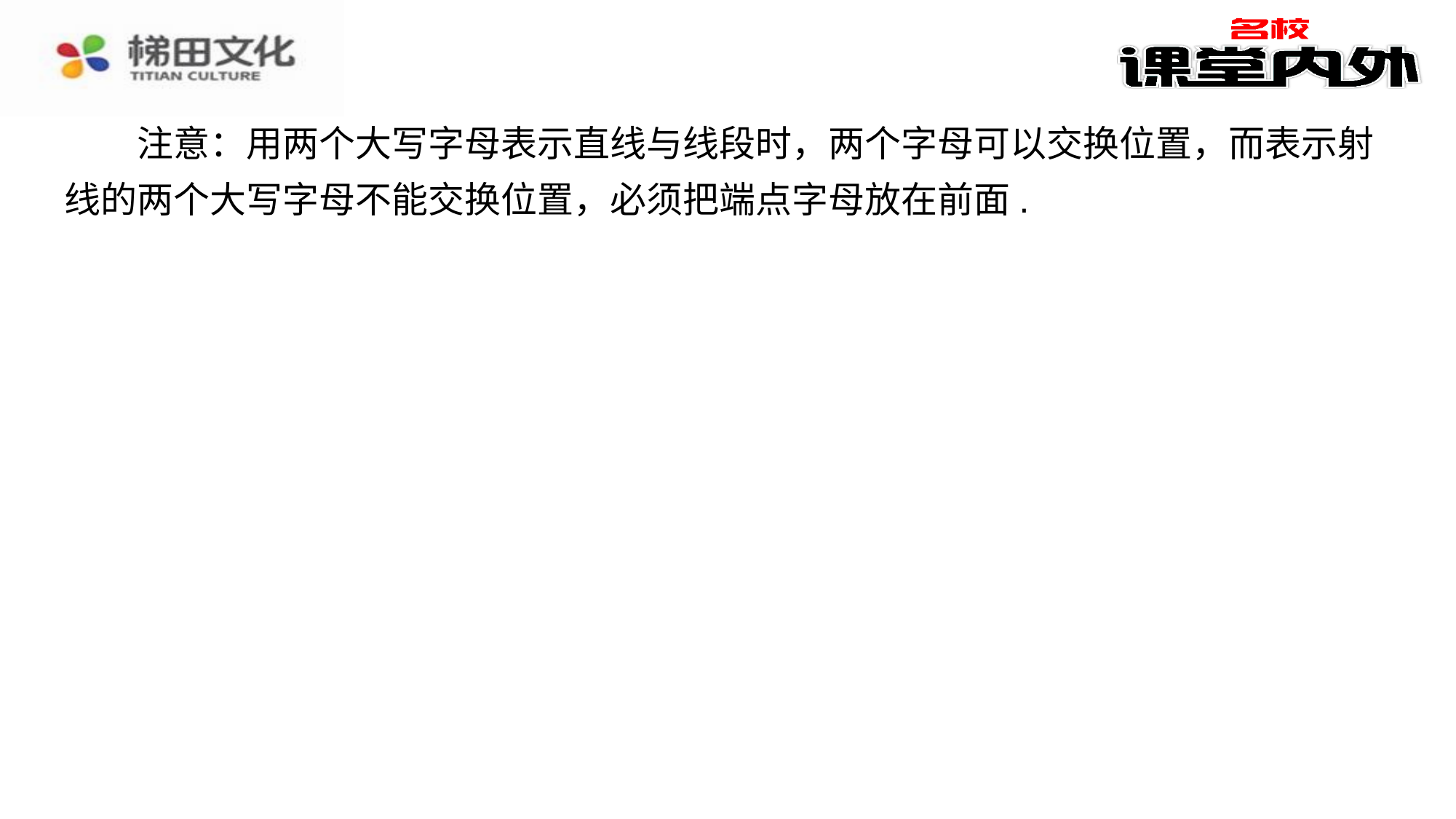

注意：用两个大写字母表示直线与线段时，两个字母可以交换位置，而表示射
线的两个大写字母不能交换位置，必须把端点字母放在前面.